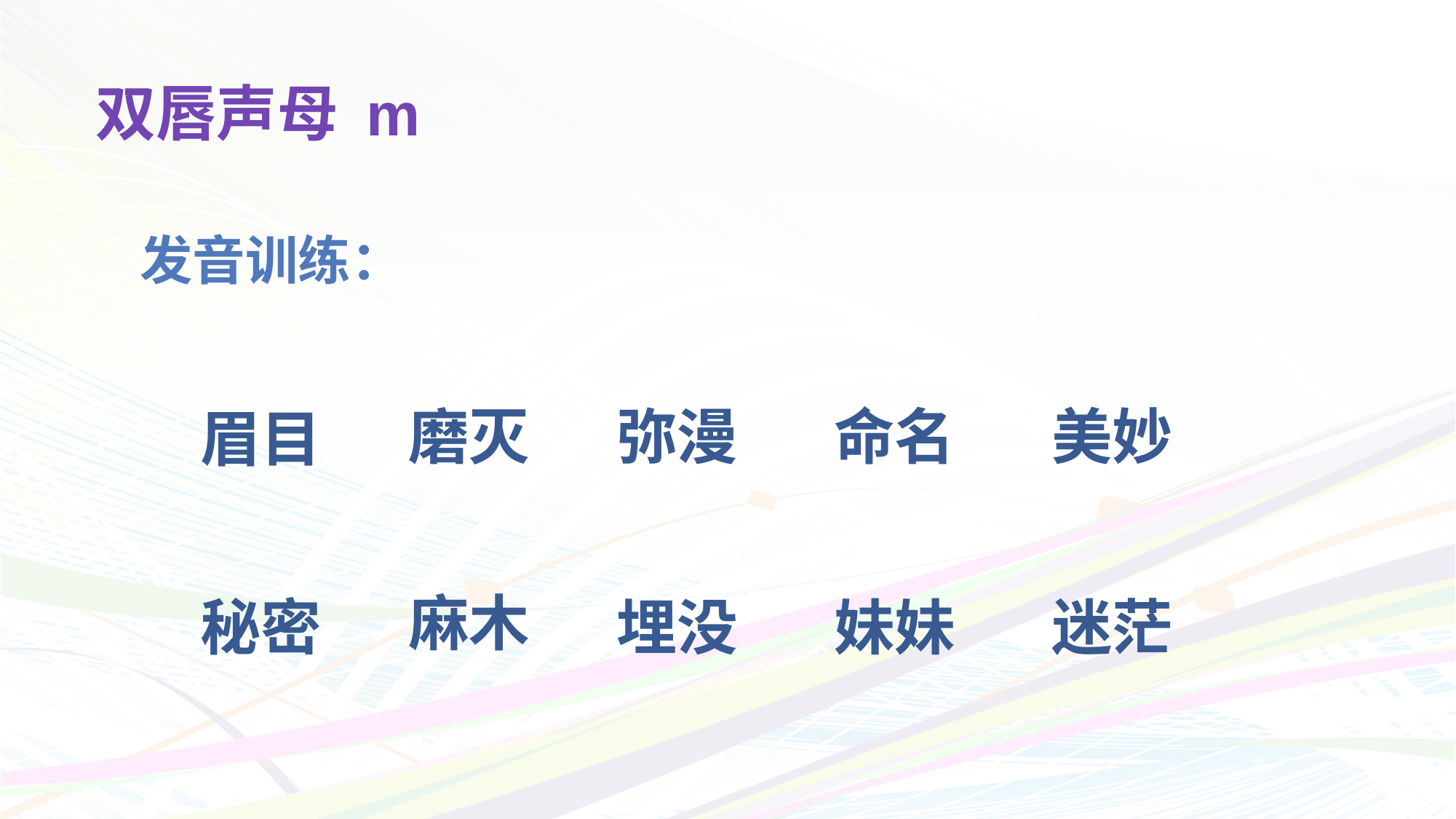

# 双唇声母 m
发音训练：
磨灭
弥漫
命名
美妙
眉目
麻木
秘密
埋没
妹妹
迷茫